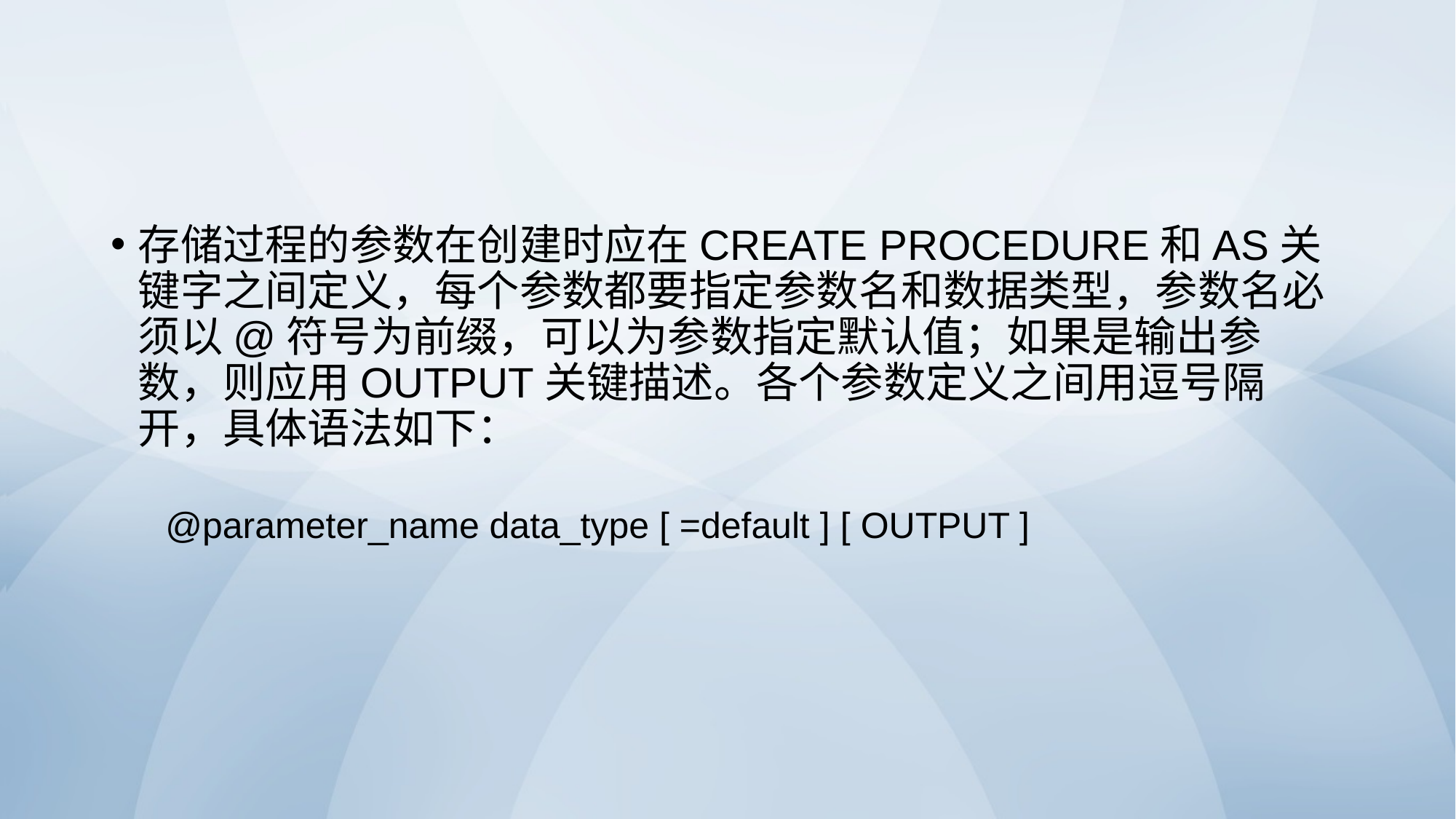

#
存储过程的参数在创建时应在CREATE PROCEDURE和AS关键字之间定义，每个参数都要指定参数名和数据类型，参数名必须以@符号为前缀，可以为参数指定默认值；如果是输出参数，则应用OUTPUT关键描述。各个参数定义之间用逗号隔开，具体语法如下：

@parameter_name data_type [ =default ] [ OUTPUT ]